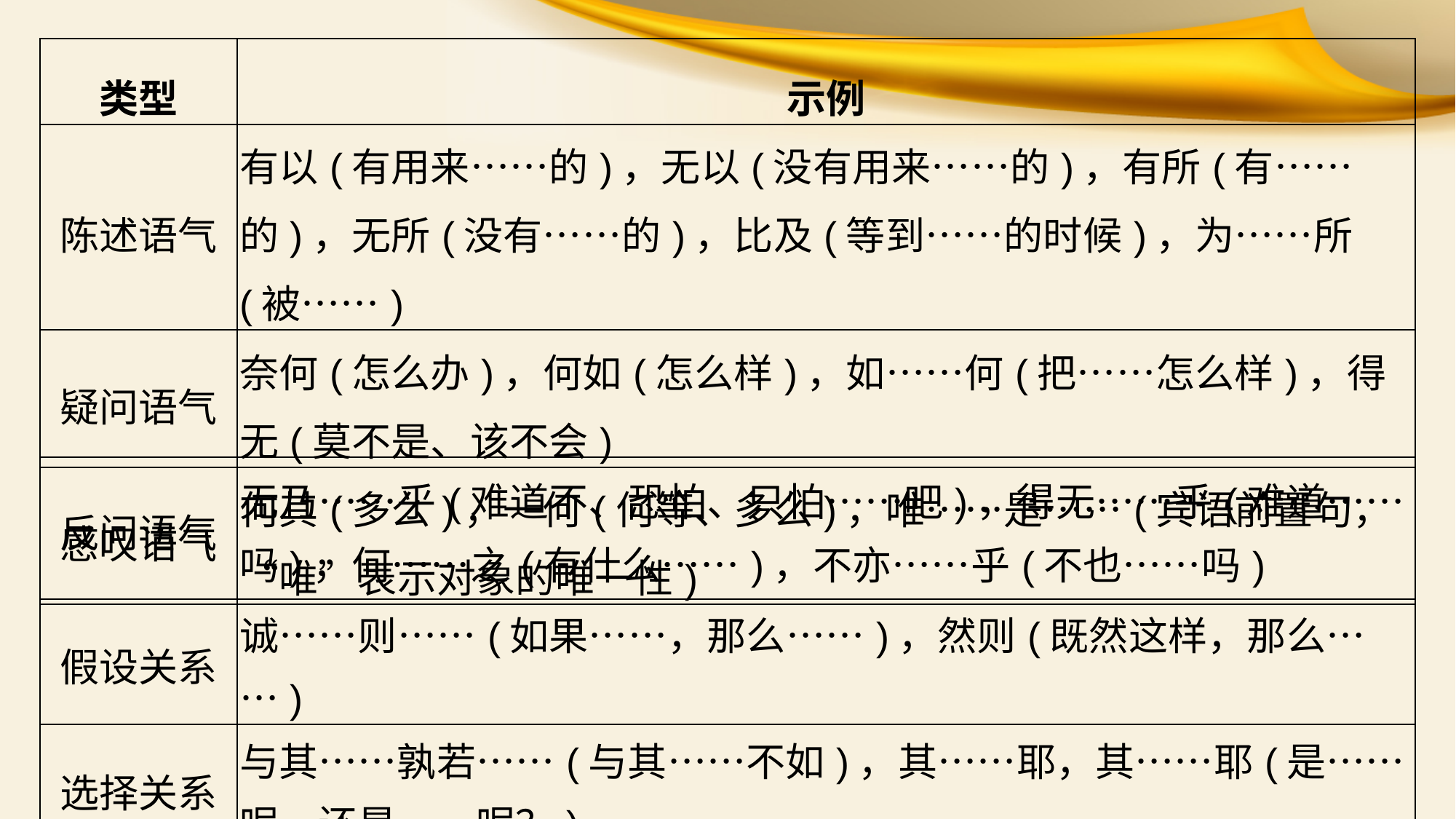

| 类型 | 示例 |
| --- | --- |
| 陈述语气 | 有以(有用来……的)，无以(没有用来……的)，有所(有……的)，无所(没有……的)，比及(等到……的时候)，为……所(被……) |
| 疑问语气 | 奈何(怎么办)，何如(怎么样)，如……何(把……怎么样)，得无(莫不是、该不会) |
| 感叹语气 | 何其(多么)，一何(何等、多么)，唯……是……(宾语前置句，“唯”表示对象的唯一性) |
| 反问语气 | 无乃……乎(难道不、恐怕、只怕……吧)，得无……乎(难道……吗)，何……之(有什么……)，不亦……乎(不也……吗) |
| --- | --- |
| 假设关系 | 诚……则……(如果……，那么……)，然则(既然这样，那么……) |
| 选择关系 | 与其……孰若……(与其……不如)，其……耶，其……耶(是……呢，还是……呢？) |